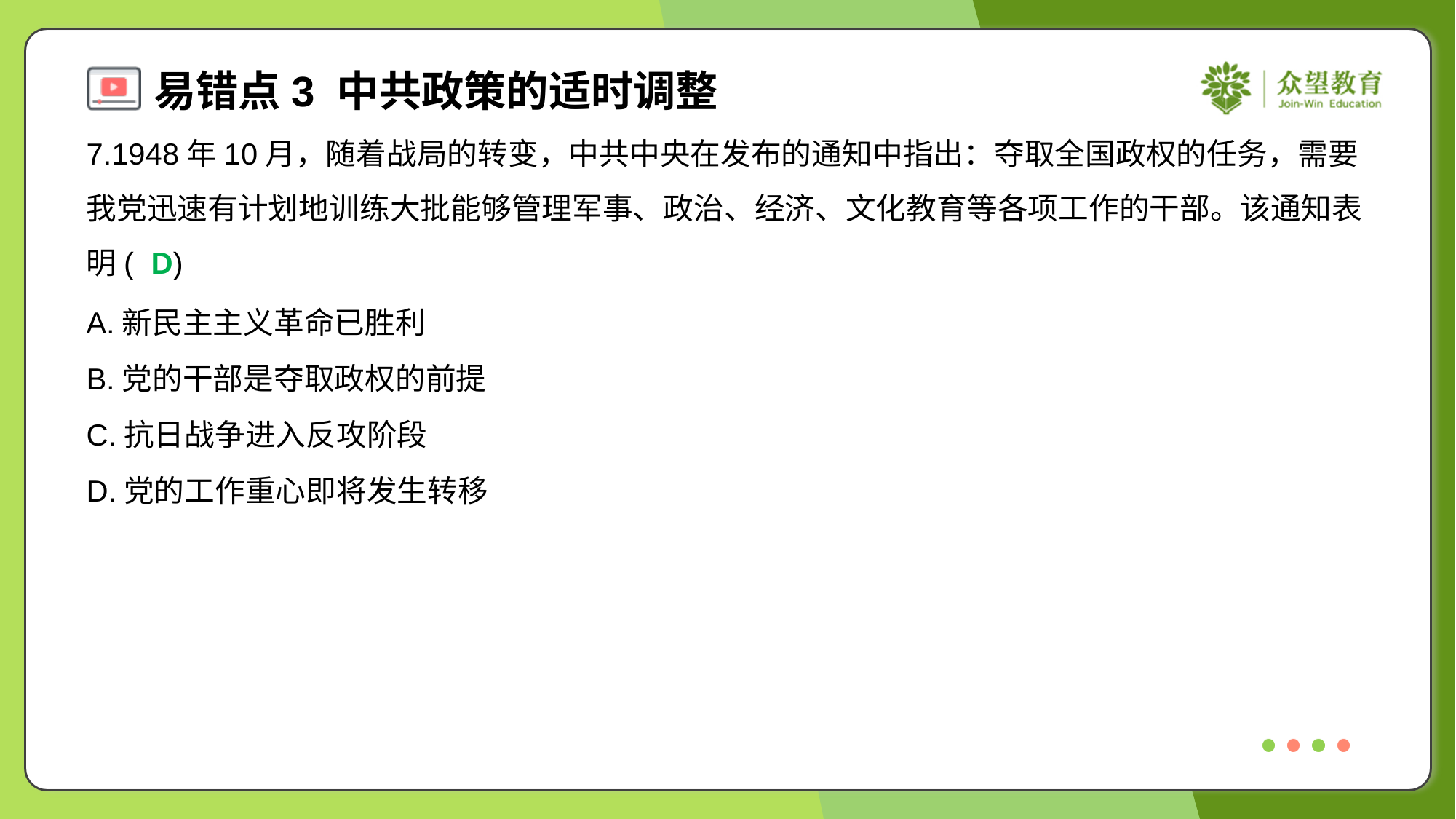

7.1948年10月，随着战局的转变，中共中央在发布的通知中指出：夺取全国政权的任务，需要
我党迅速有计划地训练大批能够管理军事、政治、经济、文化教育等各项工作的干部。该通知表
明(     )
D
A.新民主主义革命已胜利
B.党的干部是夺取政权的前提
C.抗日战争进入反攻阶段
D.党的工作重心即将发生转移